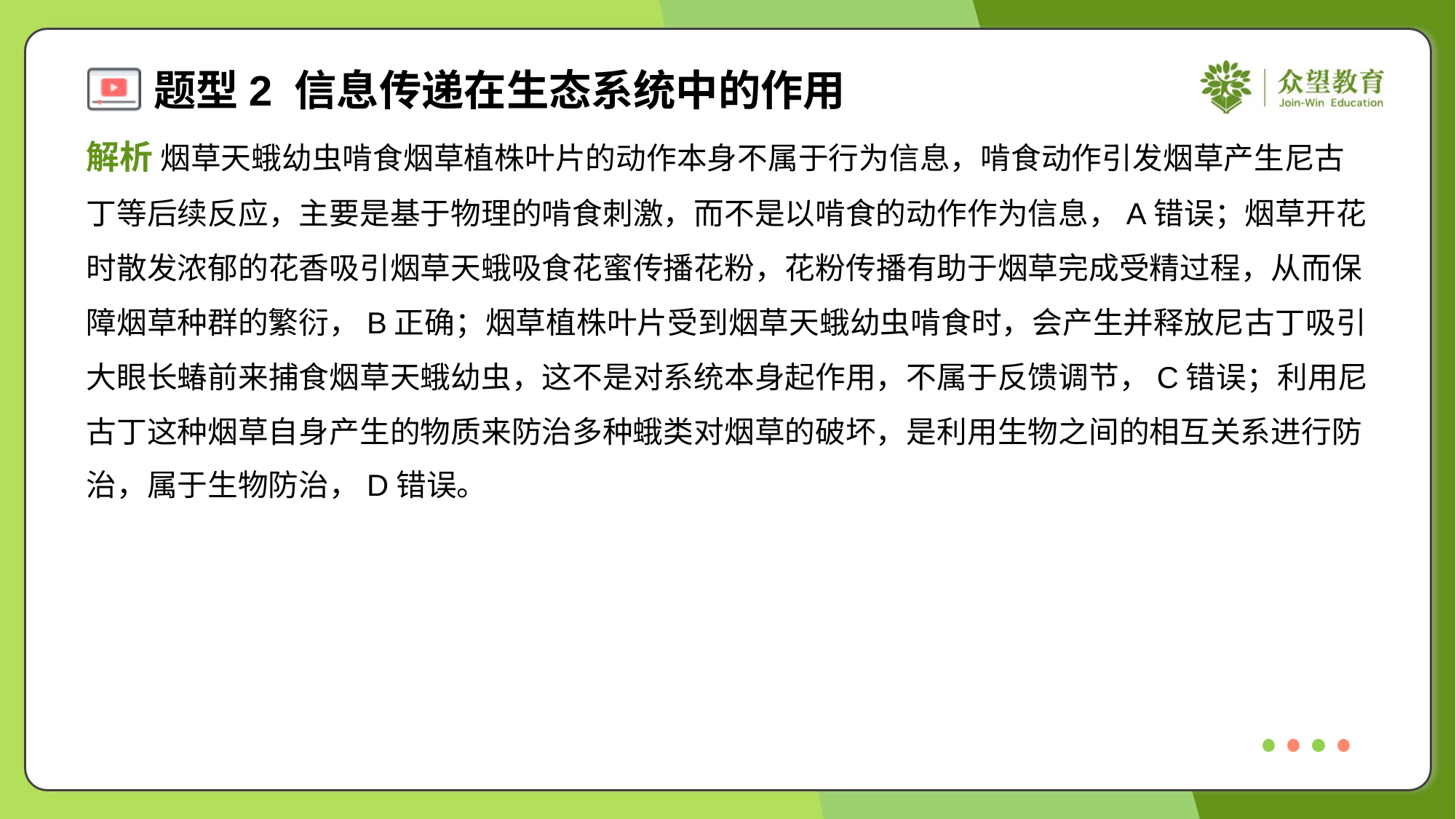

解析 烟草天蛾幼虫啃食烟草植株叶片的动作本身不属于行为信息，啃食动作引发烟草产生尼古
丁等后续反应，主要是基于物理的啃食刺激，而不是以啃食的动作作为信息，A错误；烟草开花
时散发浓郁的花香吸引烟草天蛾吸食花蜜传播花粉，花粉传播有助于烟草完成受精过程，从而保
障烟草种群的繁衍，B正确；烟草植株叶片受到烟草天蛾幼虫啃食时，会产生并释放尼古丁吸引
大眼长蝽前来捕食烟草天蛾幼虫，这不是对系统本身起作用，不属于反馈调节，C错误；利用尼
古丁这种烟草自身产生的物质来防治多种蛾类对烟草的破坏，是利用生物之间的相互关系进行防
治，属于生物防治，D错误。